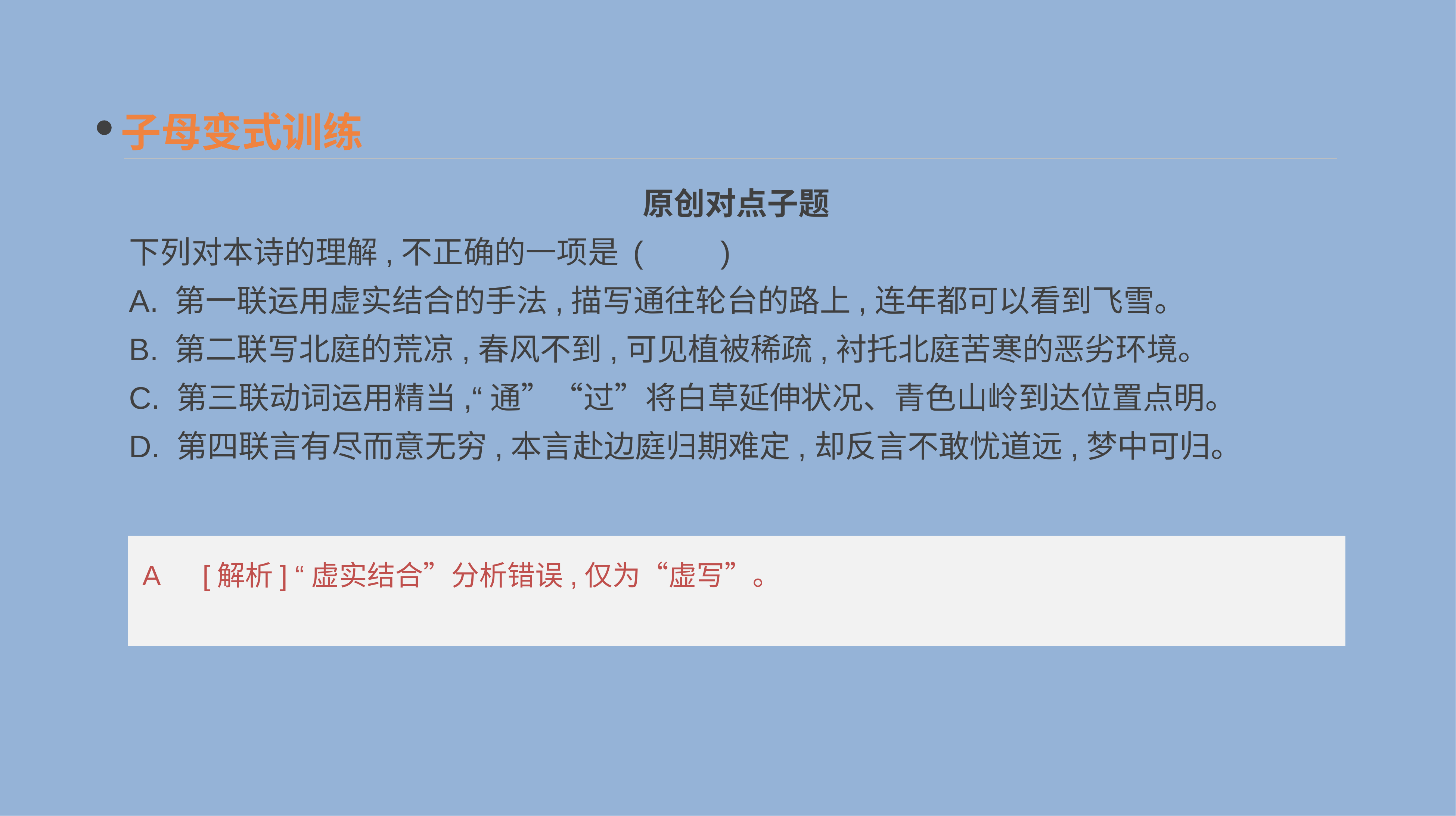

子母变式训练

　原创对点子题
下列对本诗的理解,不正确的一项是	(　　)
A. 第一联运用虚实结合的手法,描写通往轮台的路上,连年都可以看到飞雪。
B. 第二联写北庭的荒凉,春风不到,可见植被稀疏,衬托北庭苦寒的恶劣环境。
C. 第三联动词运用精当,“通”“过”将白草延伸状况、青色山岭到达位置点明。
D. 第四联言有尽而意无穷,本言赴边庭归期难定,却反言不敢忧道远,梦中可归。

A　[解析] “虚实结合”分析错误,仅为“虚写”。